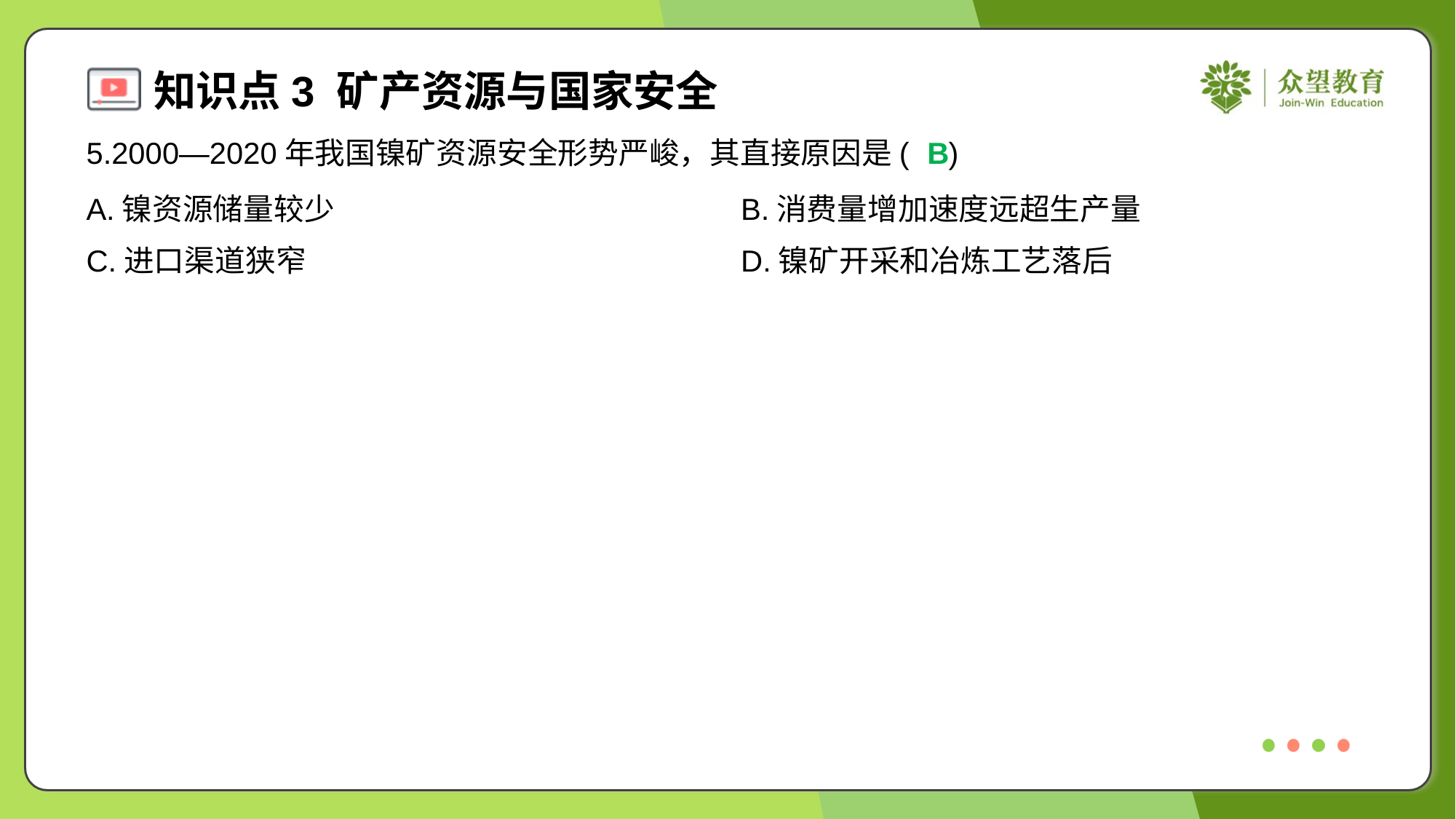

5.2000—2020年我国镍矿资源安全形势严峻，其直接原因是(     )
B
A.镍资源储量较少	B.消费量增加速度远超生产量
C.进口渠道狭窄	D.镍矿开采和冶炼工艺落后